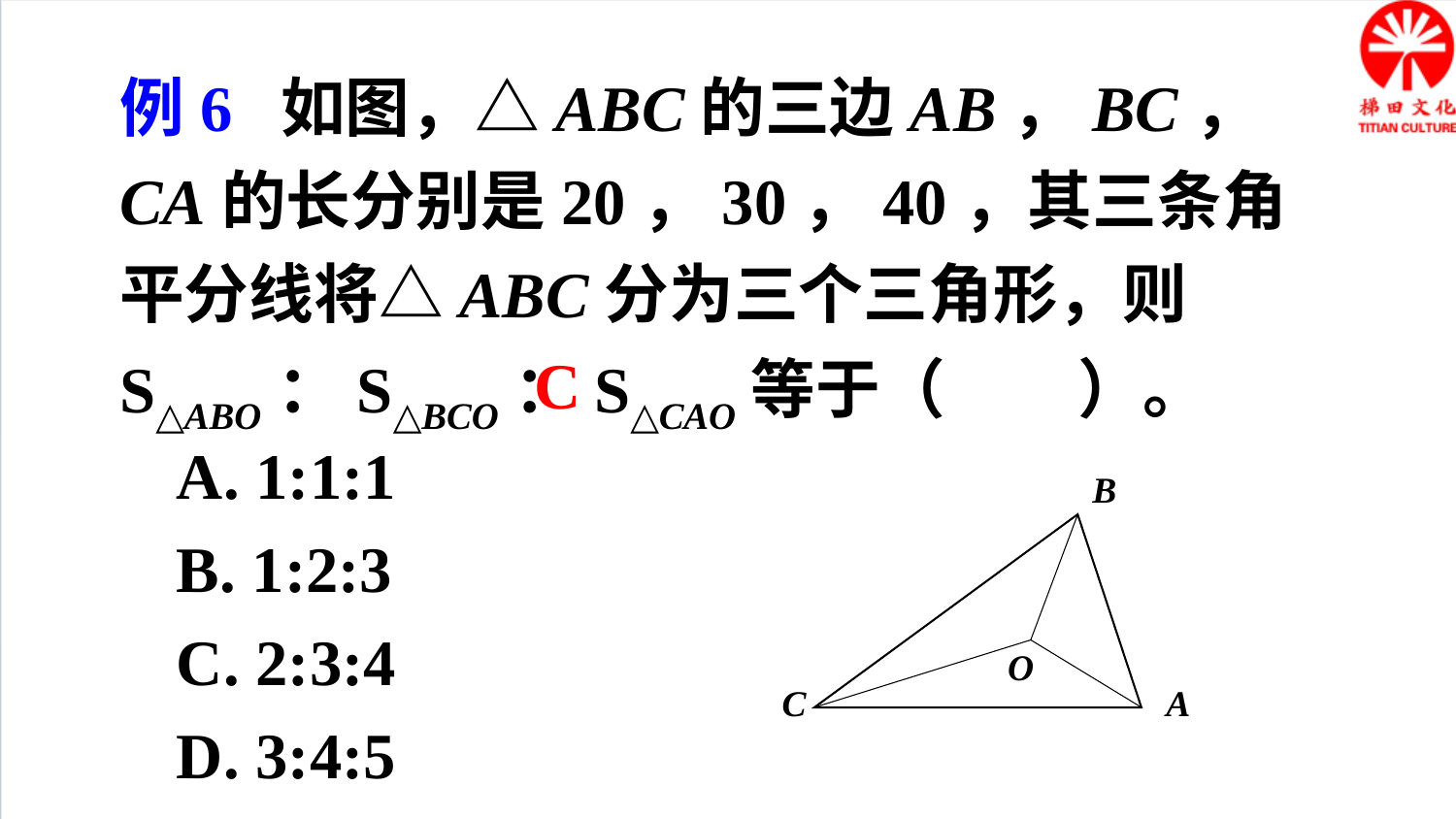

例6  如图，△ABC的三边AB，BC，CA的长分别是20，30，40，其三条角平分线将△ABC分为三个三角形，则S△ABO：S△BCO：S△CAO等于（         ）。
C
A. 1:1:1
B. 1:2:3
C. 2:3:4
D. 3:4:5
B

O
A
C